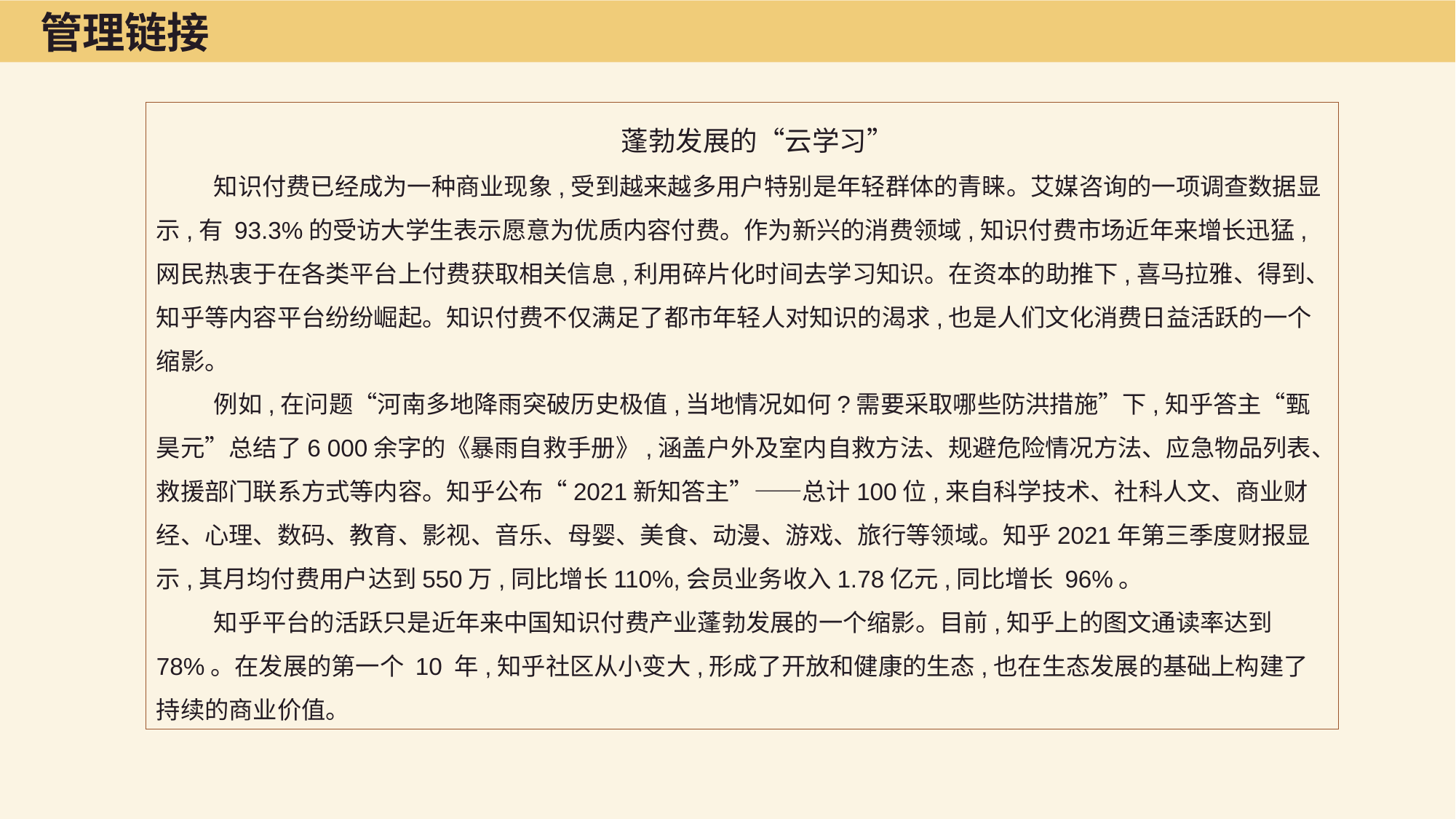

管理链接
蓬勃发展的“云学习”
知识付费已经成为一种商业现象,受到越来越多用户特别是年轻群体的青睐。艾媒咨询的一项调查数据显示,有 93.3%的受访大学生表示愿意为优质内容付费。作为新兴的消费领域,知识付费市场近年来增长迅猛,网民热衷于在各类平台上付费获取相关信息,利用碎片化时间去学习知识。在资本的助推下,喜马拉雅、得到、知乎等内容平台纷纷崛起。知识付费不仅满足了都市年轻人对知识的渴求,也是人们文化消费日益活跃的一个缩影。
例如,在问题“河南多地降雨突破历史极值,当地情况如何?需要采取哪些防洪措施”下,知乎答主“甄昊元”总结了6 000余字的《暴雨自救手册》,涵盖户外及室内自救方法、规避危险情况方法、应急物品列表、救援部门联系方式等内容。知乎公布“2021新知答主”——总计100位,来自科学技术、社科人文、商业财经、心理、数码、教育、影视、音乐、母婴、美食、动漫、游戏、旅行等领域。知乎2021年第三季度财报显示,其月均付费用户达到550万,同比增长110%,会员业务收入1.78亿元,同比增长 96%。
知乎平台的活跃只是近年来中国知识付费产业蓬勃发展的一个缩影。目前,知乎上的图文通读率达到 78%。在发展的第一个 10 年,知乎社区从小变大,形成了开放和健康的生态,也在生态发展的基础上构建了持续的商业价值。